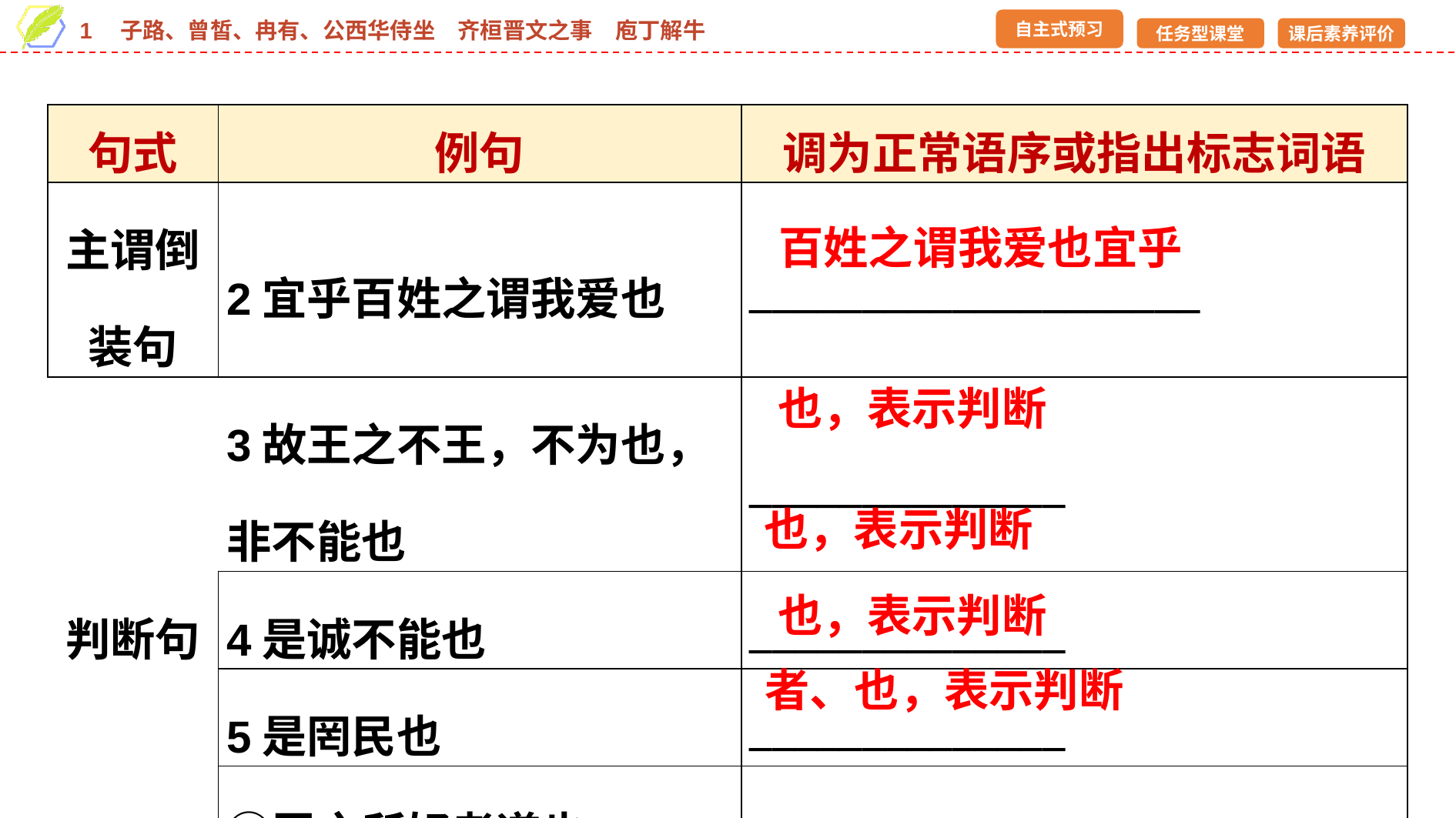

| 句式 | 例句 | 调为正常语序或指出标志词语 |
| --- | --- | --- |
| 主谓倒装句 | 2宜乎百姓之谓我爱也 | \_\_\_\_\_\_\_\_\_\_\_\_\_\_\_\_\_\_\_\_ |
| 判断句 | 3故王之不王，不为也，非不能也 | \_\_\_\_\_\_\_\_\_\_\_\_\_\_ |
|  | 4是诚不能也 | \_\_\_\_\_\_\_\_\_\_\_\_\_\_ |
|  | 5是罔民也 | \_\_\_\_\_\_\_\_\_\_\_\_\_\_ |
|  | ㉑臣之所好者道也 | \_\_\_\_\_\_\_\_\_\_\_\_\_\_\_\_\_\_ |
百姓之谓我爱也宜乎
也，表示判断
也，表示判断
也，表示判断
者、也，表示判断